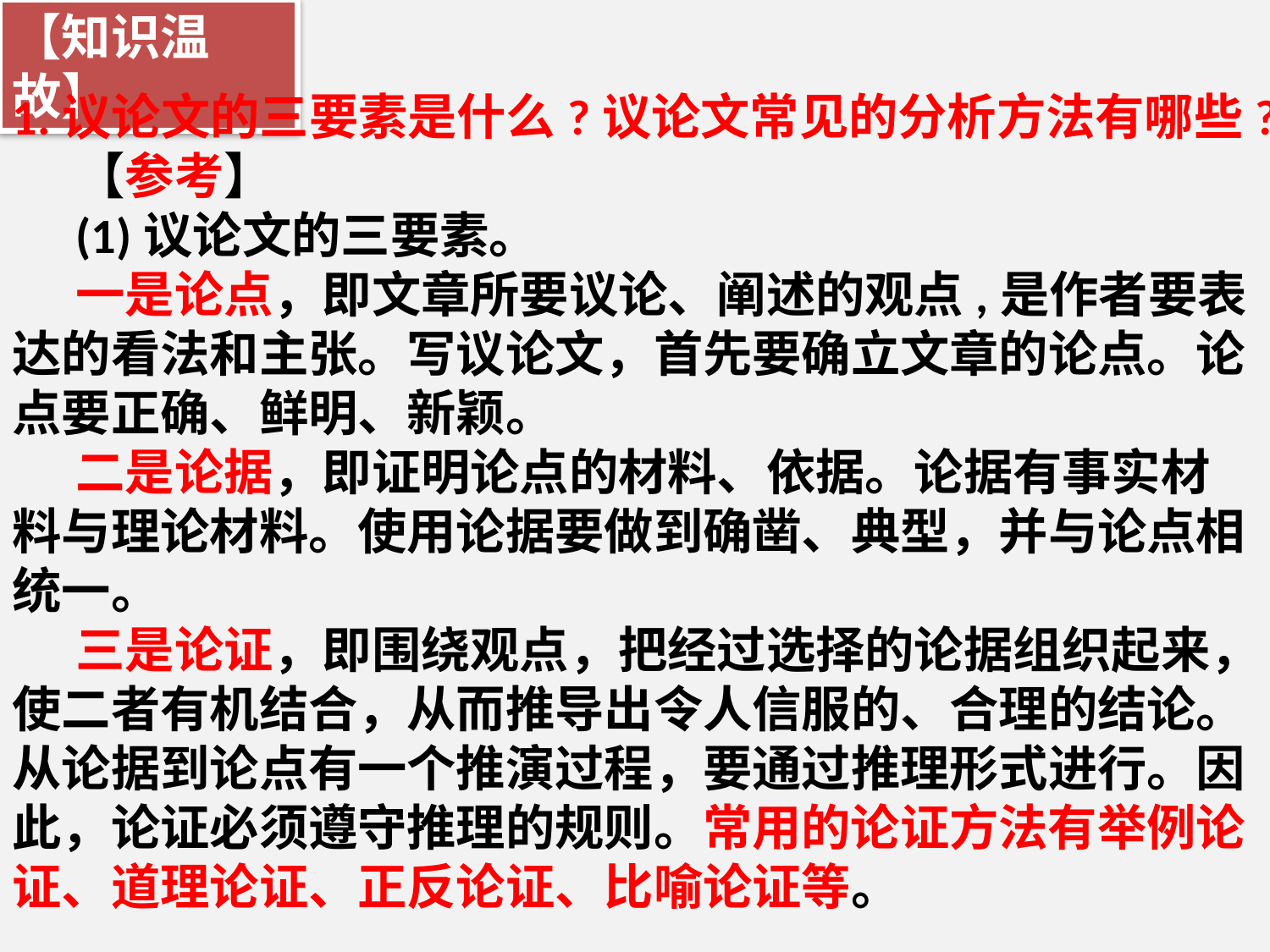

【知识温故】
1.议论文的三要素是什么?议论文常见的分析方法有哪些?
【参考】
(1)议论文的三要素。
一是论点，即文章所要议论、阐述的观点,是作者要表达的看法和主张。写议论文，首先要确立文章的论点。论点要正确、鲜明、新颖。
二是论据，即证明论点的材料、依据。论据有事实材料与理论材料。使用论据要做到确凿、典型，并与论点相统一。
三是论证，即围绕观点，把经过选择的论据组织起来，使二者有机结合，从而推导出令人信服的、合理的结论。从论据到论点有一个推演过程，要通过推理形式进行。因此，论证必须遵守推理的规则。常用的论证方法有举例论证、道理论证、正反论证、比喻论证等。